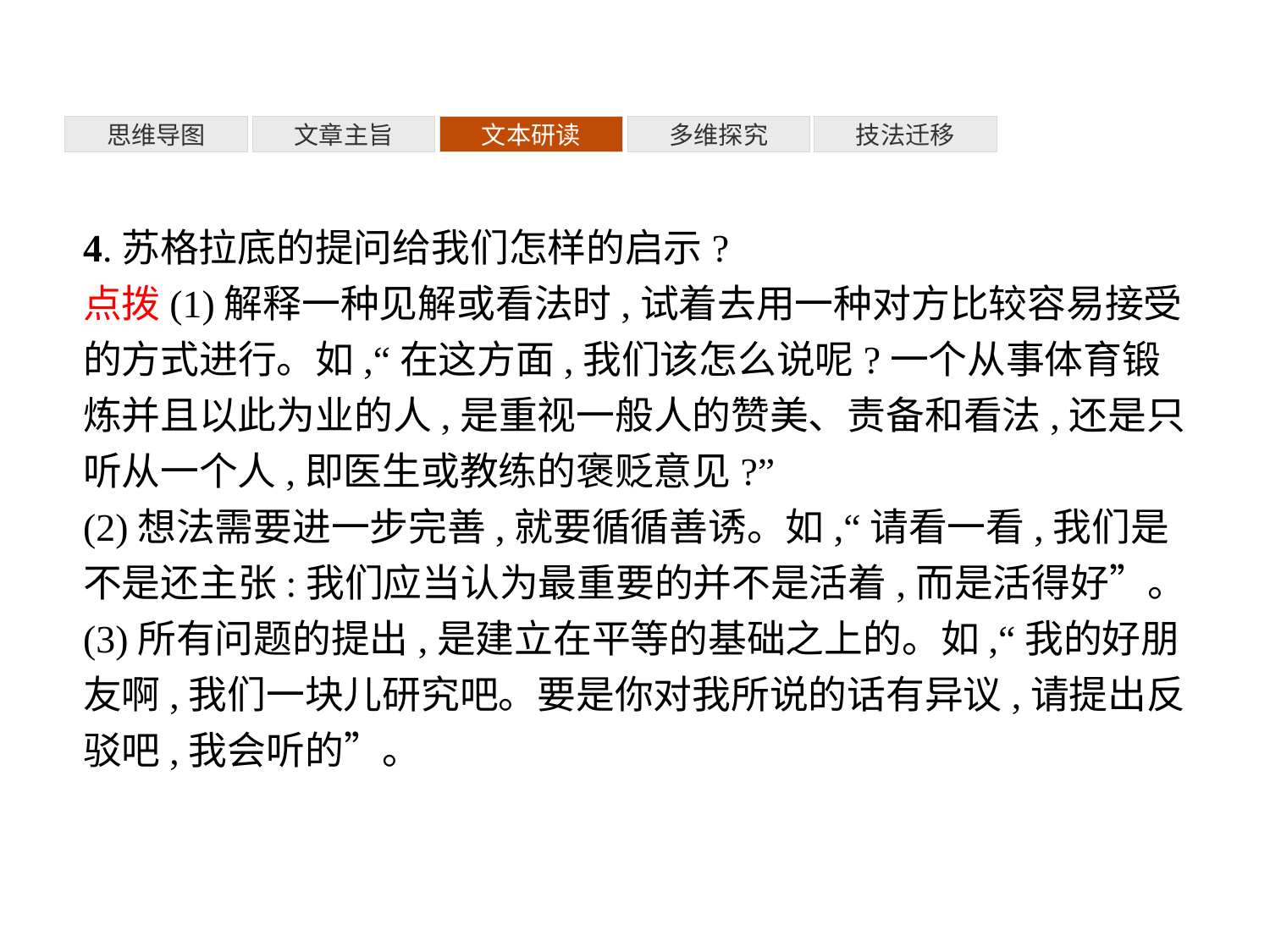

多维探究
思维导图
文章主旨
文本研读
技法迁移
4.苏格拉底的提问给我们怎样的启示?
点拨(1)解释一种见解或看法时,试着去用一种对方比较容易接受的方式进行。如,“在这方面,我们该怎么说呢?一个从事体育锻炼并且以此为业的人,是重视一般人的赞美、责备和看法,还是只听从一个人,即医生或教练的褒贬意见?”
(2)想法需要进一步完善,就要循循善诱。如,“请看一看,我们是不是还主张:我们应当认为最重要的并不是活着,而是活得好”。
(3)所有问题的提出,是建立在平等的基础之上的。如,“我的好朋友啊,我们一块儿研究吧。要是你对我所说的话有异议,请提出反驳吧,我会听的”。